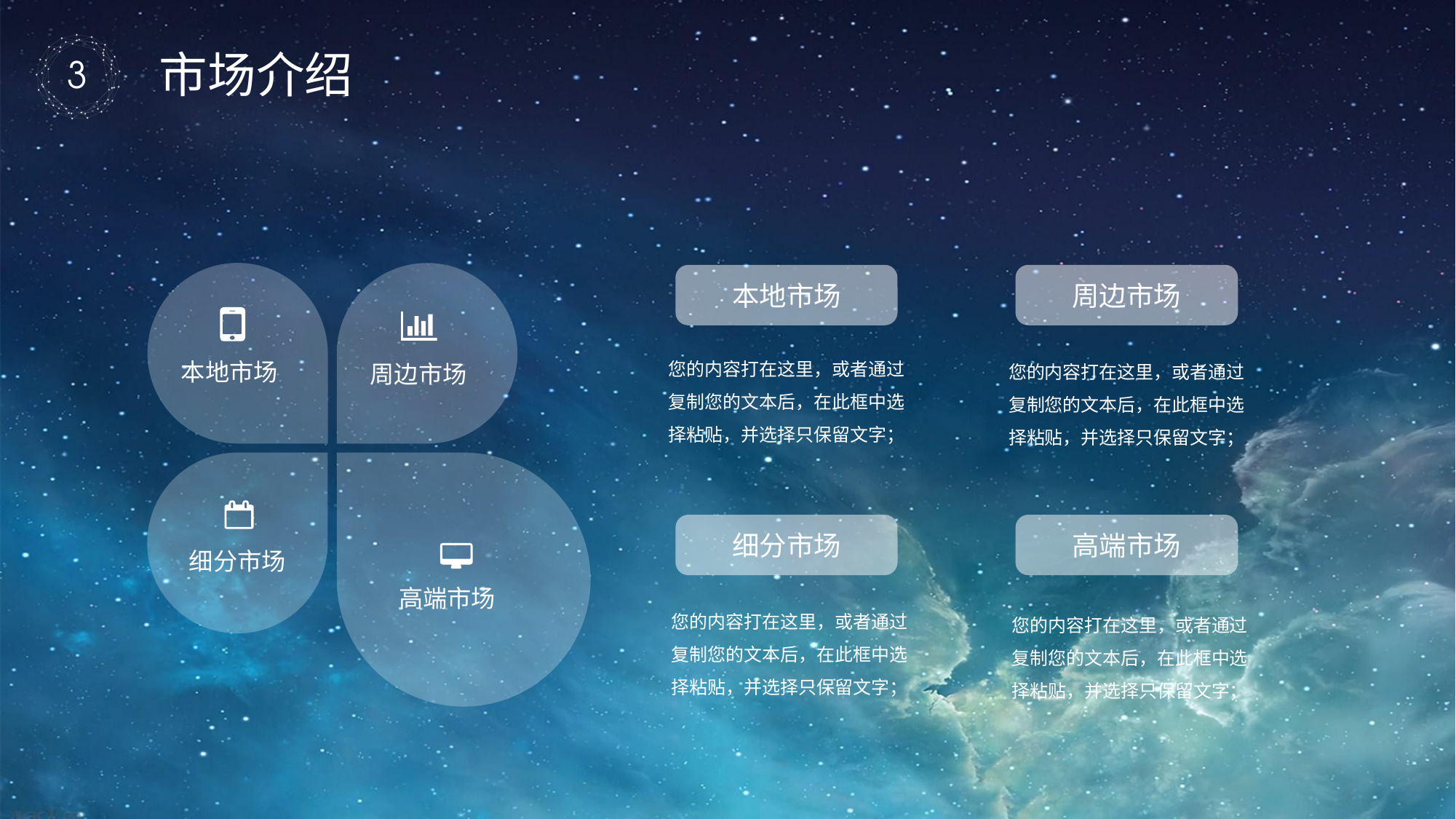

市场介绍

本地市场

周边市场
本地市场
周边市场
您的内容打在这里，或者通过复制您的文本后，在此框中选择粘贴，并选择只保留文字；
您的内容打在这里，或者通过复制您的文本后，在此框中选择粘贴，并选择只保留文字；

细分市场

高端市场
细分市场
高端市场
您的内容打在这里，或者通过复制您的文本后，在此框中选择粘贴，并选择只保留文字；
您的内容打在这里，或者通过复制您的文本后，在此框中选择粘贴，并选择只保留文字；